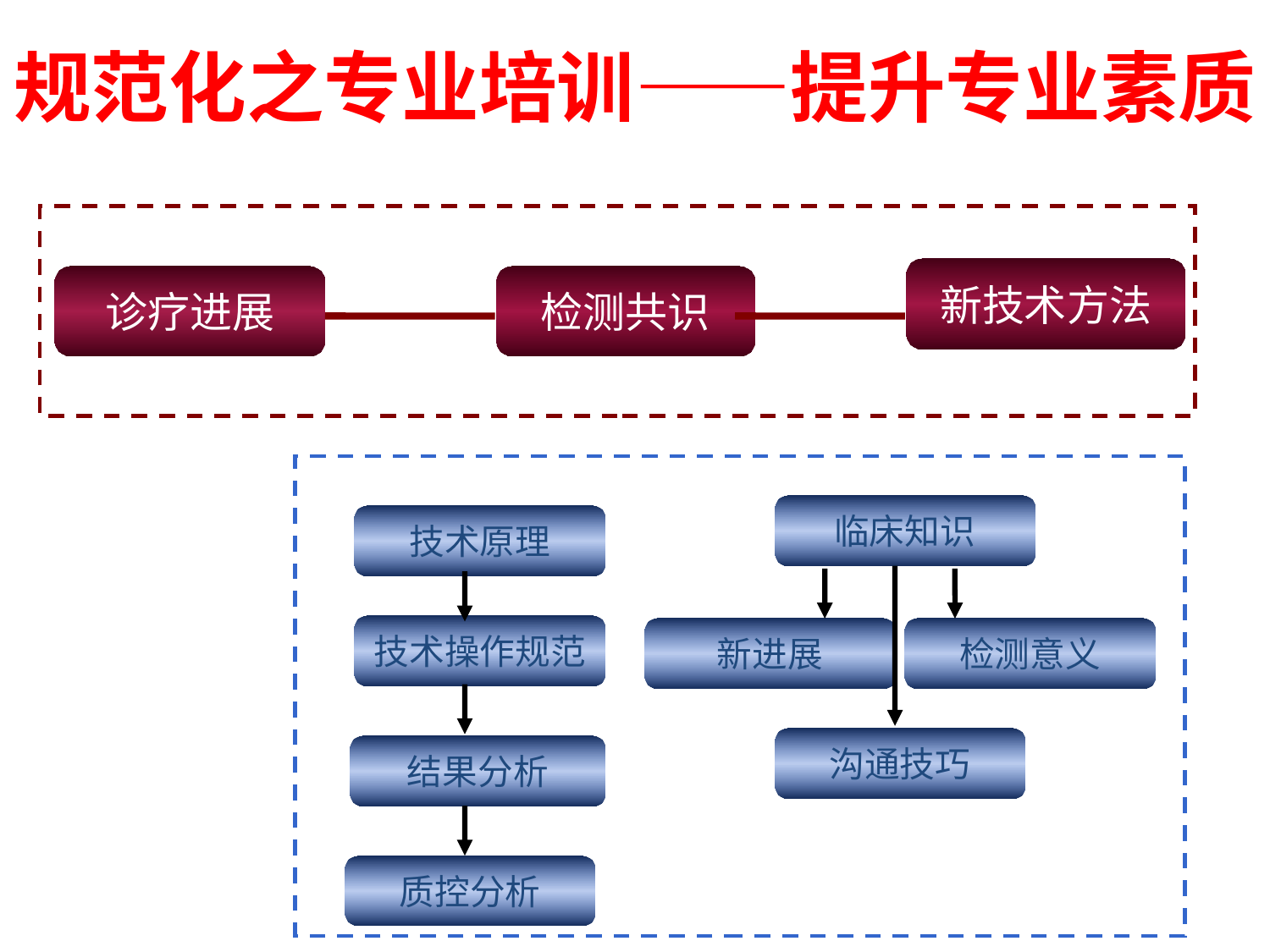

规范化之专业培训——提升专业素质

新技术方法
诊疗进展
检测共识

临床知识
技术原理

技术操作规范
新进展
检测意义

沟通技巧
结果分析

质控分析